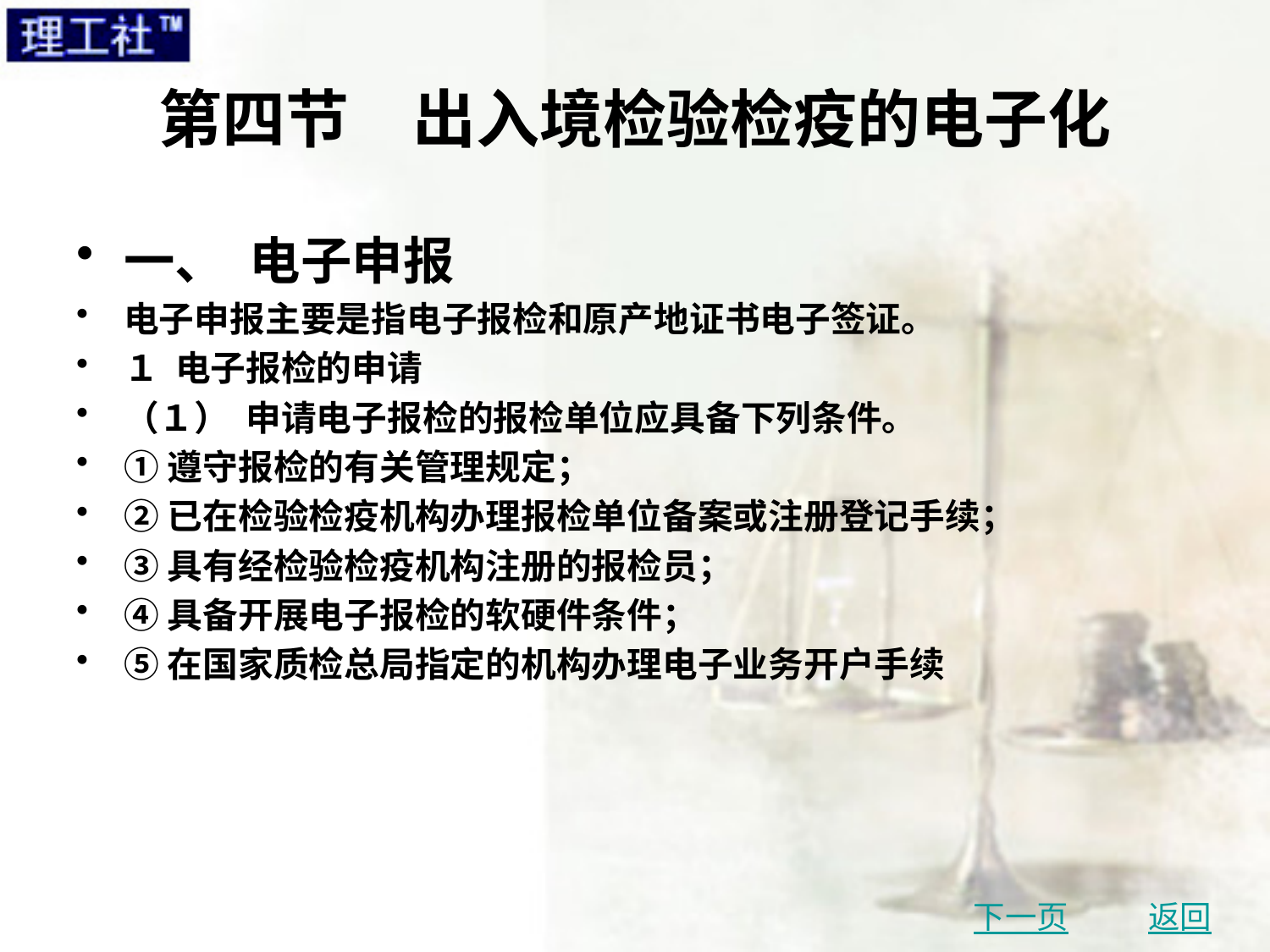

# 第四节　出入境检验检疫的电子化
一、  电子申报
电子申报主要是指电子报检和原产地证书电子签证。
１  电子报检的申请
（１）  申请电子报检的报检单位应具备下列条件。
①遵守报检的有关管理规定；
②已在检验检疫机构办理报检单位备案或注册登记手续；
③具有经检验检疫机构注册的报检员；
④具备开展电子报检的软硬件条件；
⑤在国家质检总局指定的机构办理电子业务开户手续
下一页
返回